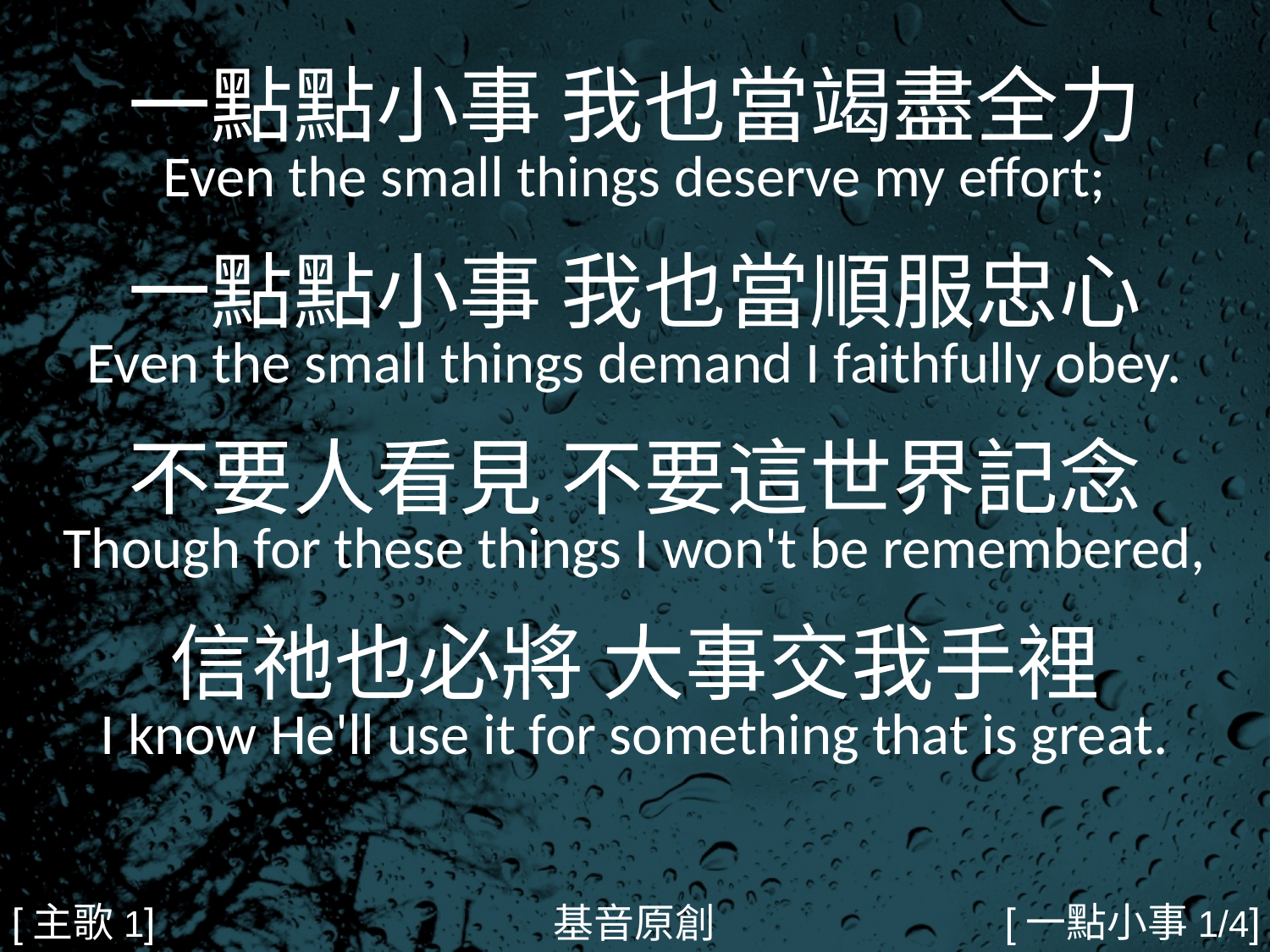

一點點小事 我也當竭盡全力
Even the small things deserve my effort;

一點點小事 我也當順服忠心
Even the small things demand I faithfully obey.

不要人看見 不要這世界記念
Though for these things I won't be remembered,

信祂也必將 大事交我手裡
I know He'll use it for something that is great.
#

[主歌1]
[一點小事1/4]
基音原創